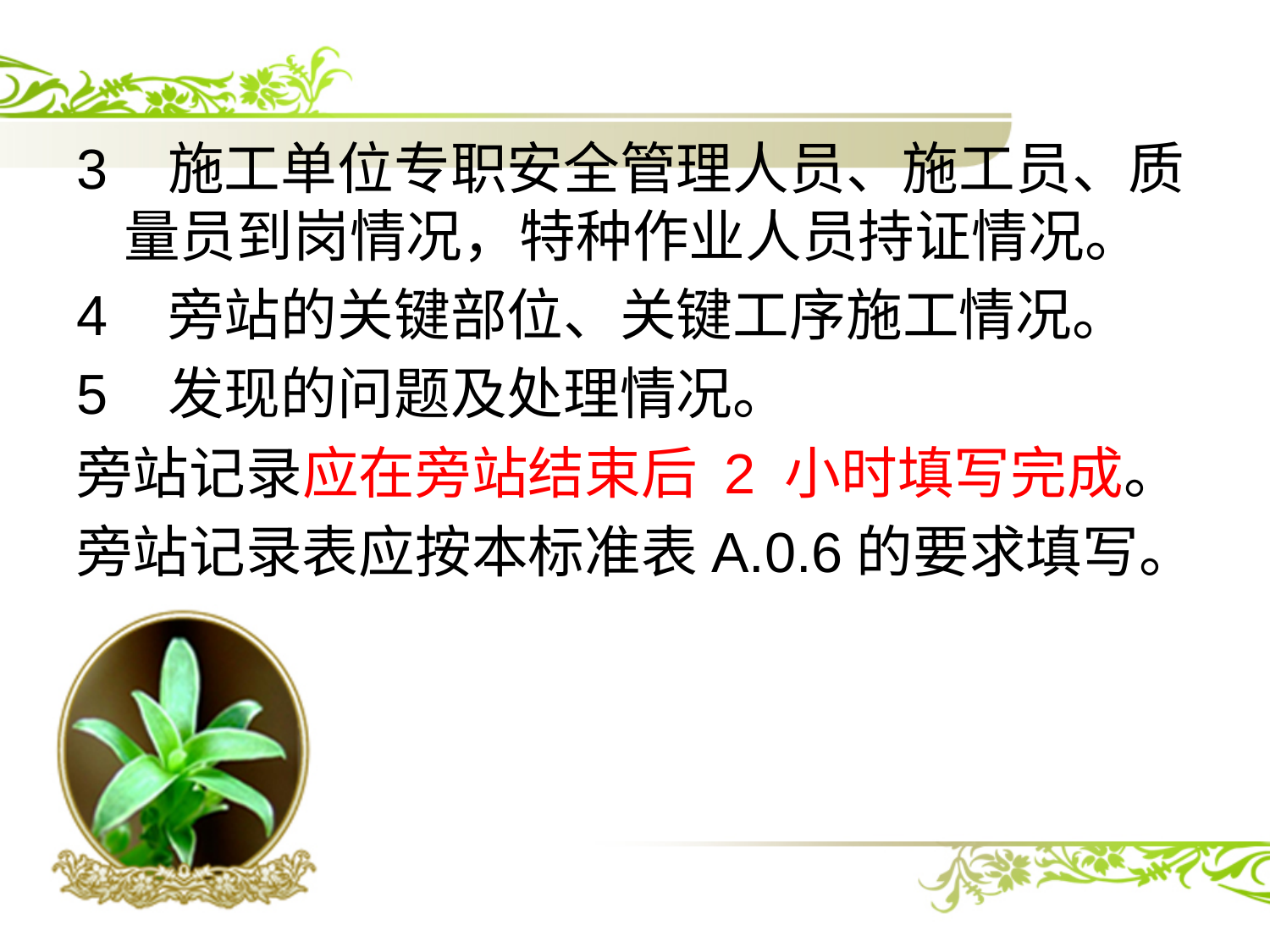

3   施工单位专职安全管理人员、施工员、质量员到岗情况，特种作业人员持证情况。
4   旁站的关键部位、关键工序施工情况。
5   发现的问题及处理情况。
旁站记录应在旁站结束后 2 小时填写完成。
旁站记录表应按本标准表A.0.6的要求填写。